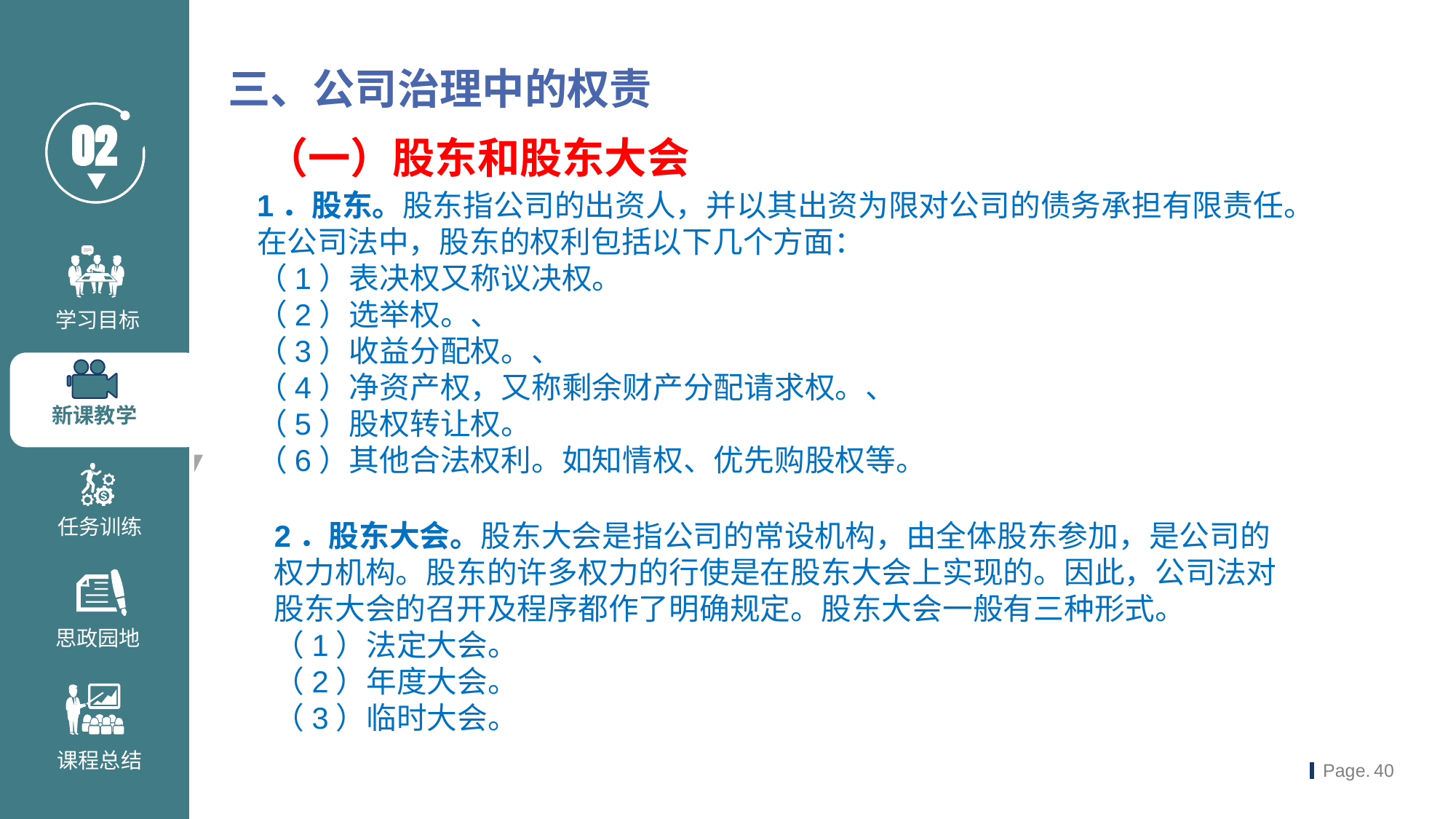

三、公司治理中的权责
（一）股东和股东大会
1．股东。股东指公司的出资人，并以其出资为限对公司的债务承担有限责任。在公司法中，股东的权利包括以下几个方面：
（1）表决权又称议决权。
（2）选举权。、
（3）收益分配权。、
（4）净资产权，又称剩余财产分配请求权。、
（5）股权转让权。
（6）其他合法权利。如知情权、优先购股权等。

2．股东大会。股东大会是指公司的常设机构，由全体股东参加，是公司的权力机构。股东的许多权力的行使是在股东大会上实现的。因此，公司法对股东大会的召开及程序都作了明确规定。股东大会一般有三种形式。
（1）法定大会。
（2）年度大会。
（3）临时大会。

40